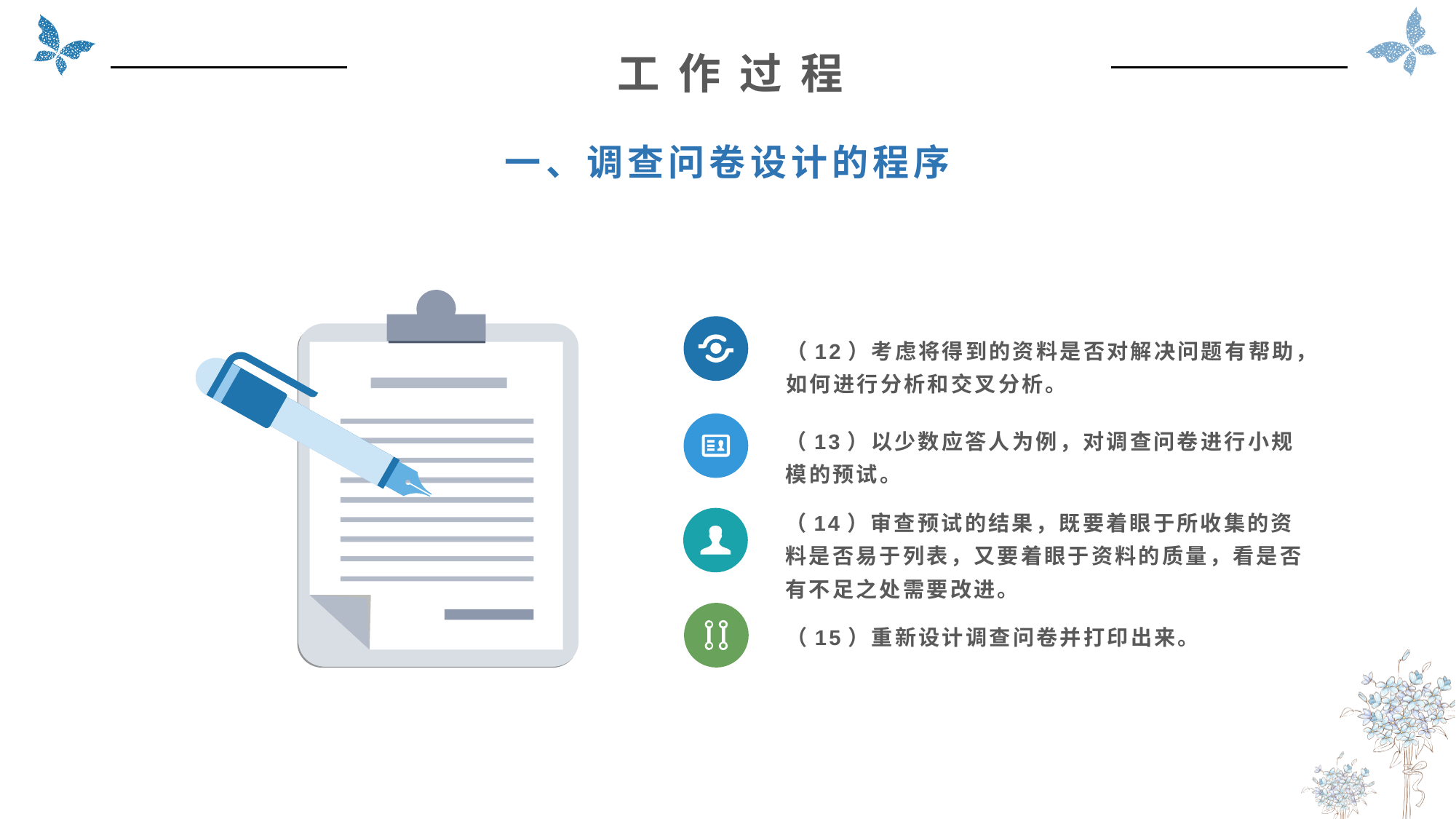

工 作 过 程
一、调查问卷设计的程序

（12）考虑将得到的资料是否对解决问题有帮助，如何进行分析和交叉分析。

（13）以少数应答人为例，对调查问卷进行小规模的预试。
（14）审查预试的结果，既要着眼于所收集的资料是否易于列表，又要着眼于资料的质量，看是否有不足之处需要改进。

（15）重新设计调查问卷并打印出来。